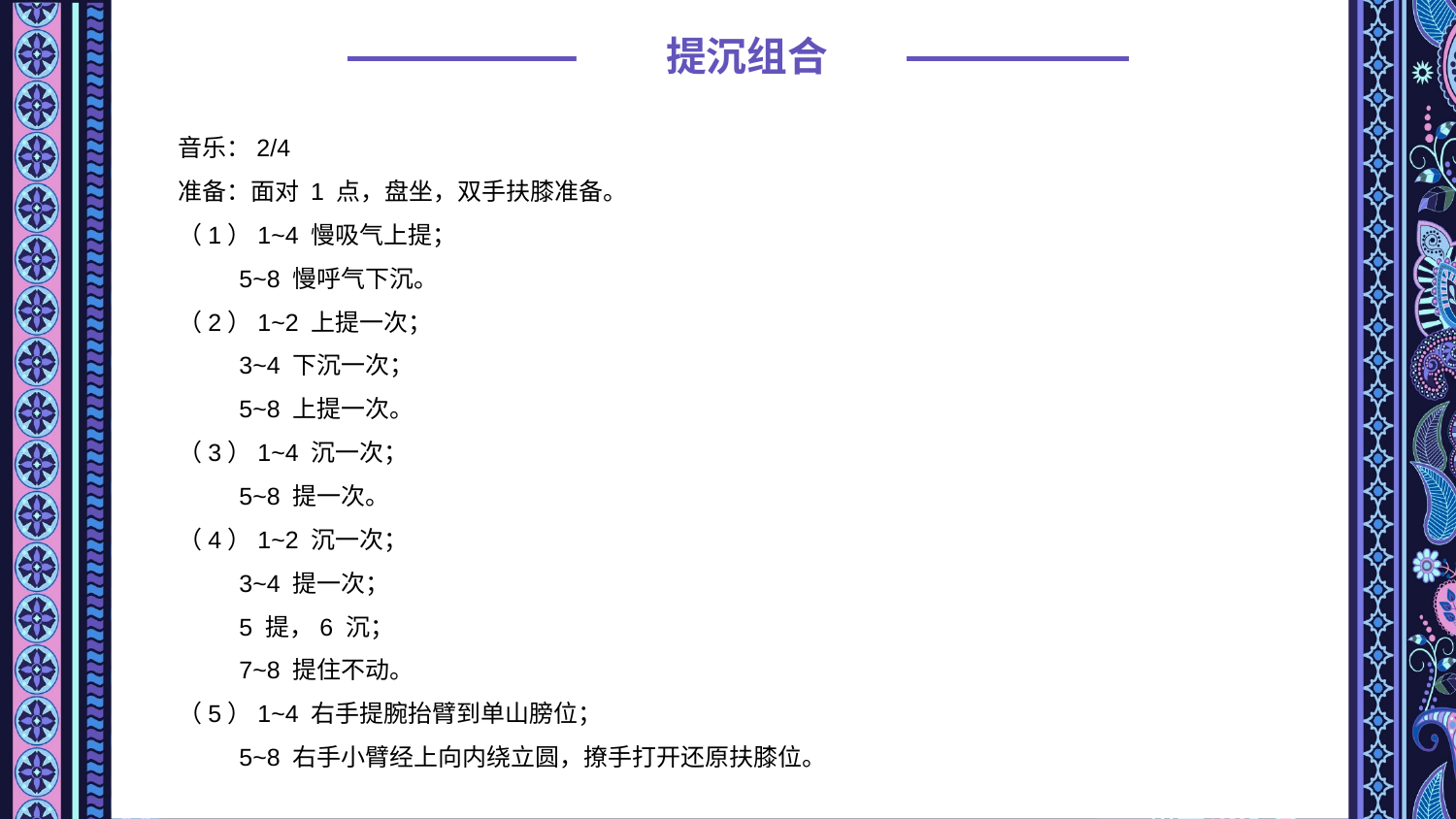

提沉组合
音乐：2/4
准备：面对 1 点，盘坐，双手扶膝准备。
（1）1~4 慢吸气上提；
         5~8 慢呼气下沉。
（2）1~2 上提一次；
         3~4 下沉一次；
         5~8 上提一次。
（3）1~4 沉一次；
         5~8 提一次。
（4）1~2 沉一次；
         3~4 提一次；
         5 提，6 沉；
         7~8 提住不动。
（5）1~4 右手提腕抬臂到单山膀位；
         5~8 右手小臂经上向内绕立圆，撩手打开还原扶膝位。